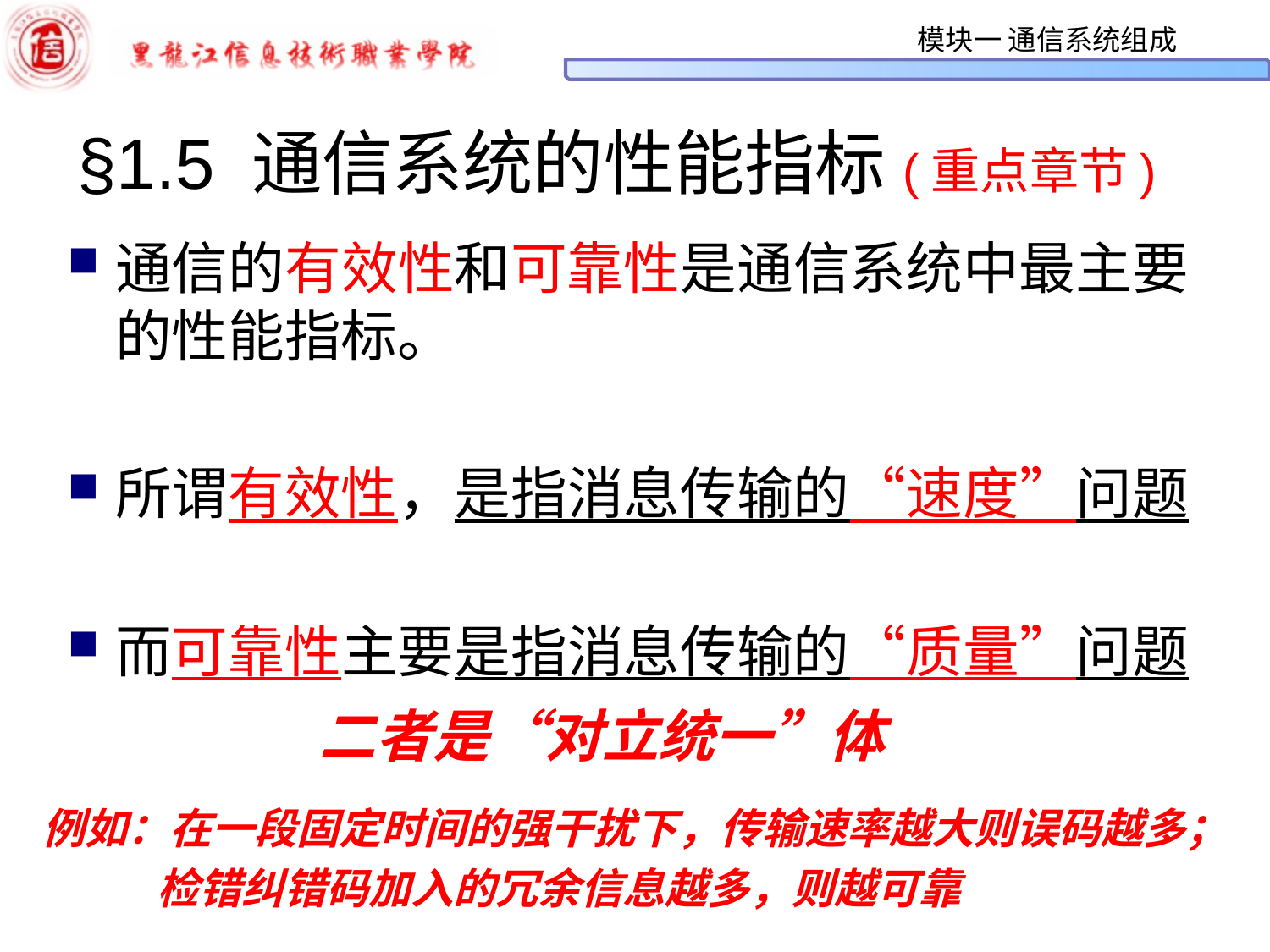

# §1.5 通信系统的性能指标(重点章节)
通信的有效性和可靠性是通信系统中最主要的性能指标。

所谓有效性，是指消息传输的“速度”问题

而可靠性主要是指消息传输的“质量”问题
二者是“对立统一”体
例如：在一段固定时间的强干扰下，传输速率越大则误码越多；
检错纠错码加入的冗余信息越多，则越可靠